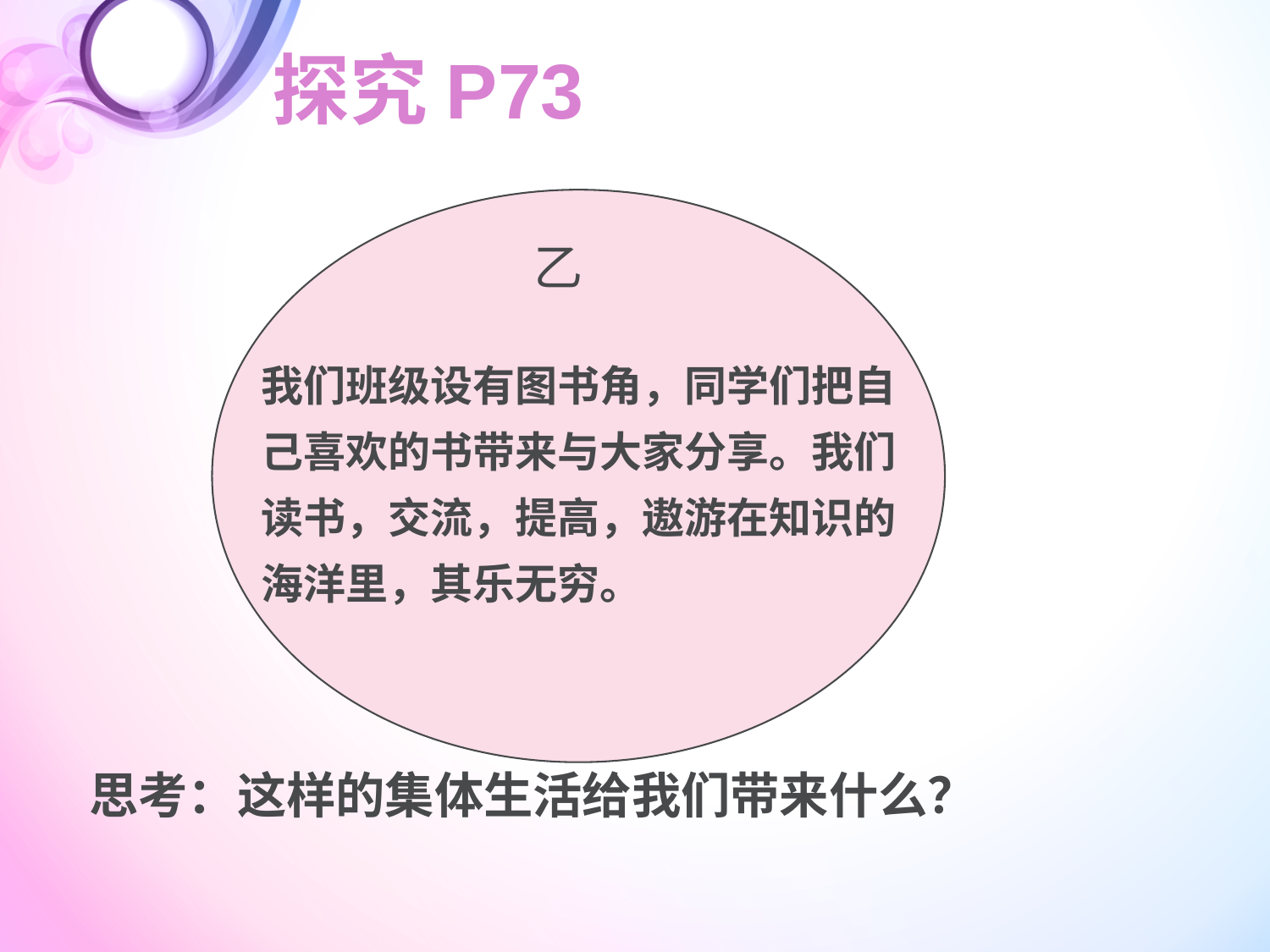

探究P73

乙
我们班级设有图书角，同学们把自
己喜欢的书带来与大家分享。我们
读书，交流，提高，遨游在知识的
海洋里，其乐无穷。
思考：这样的集体生活给我们带来什么？